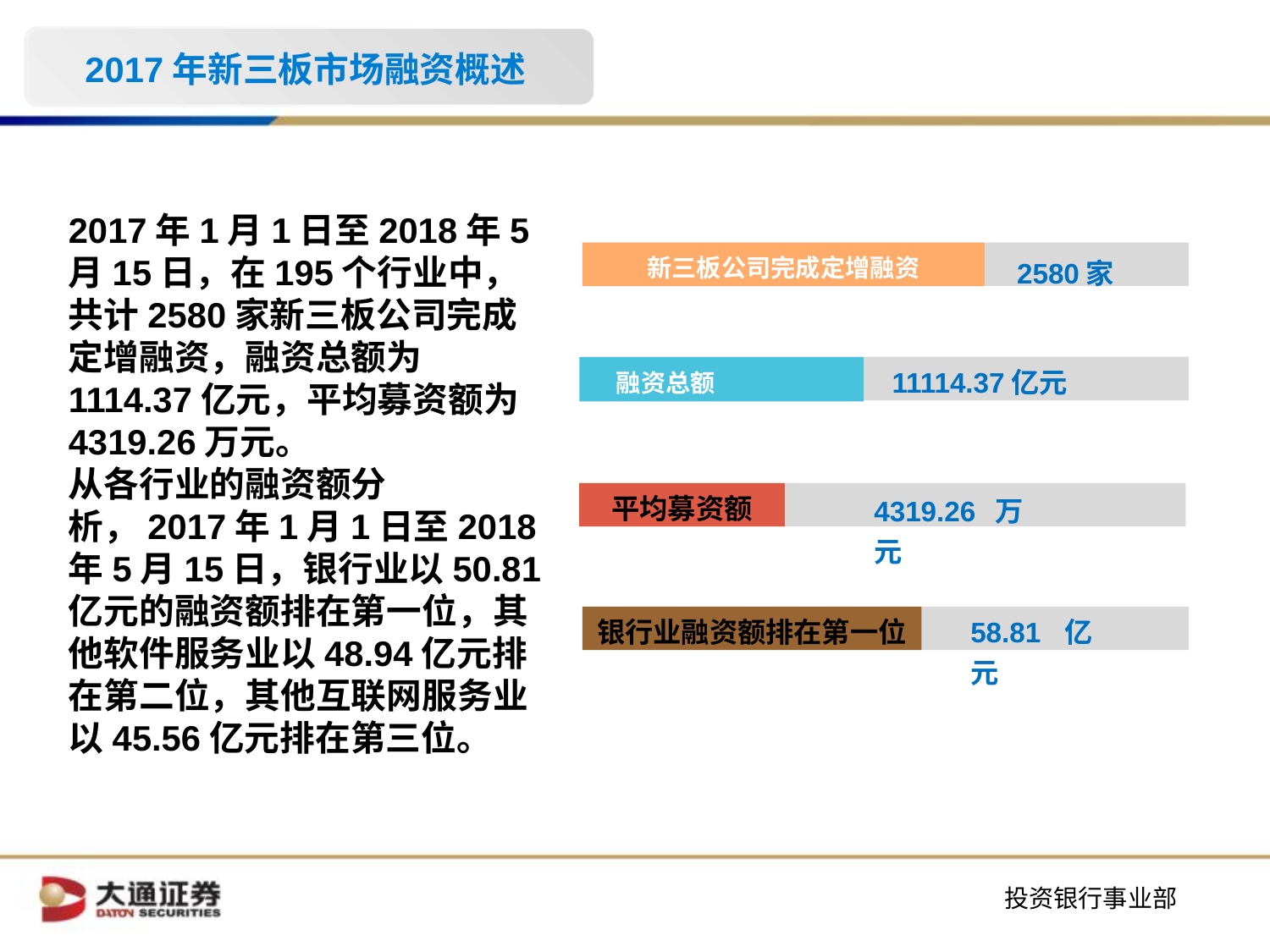

2017年新三板市场融资概述
2017年1月1日至2018年5月15日，在195个行业中，共计2580家新三板公司完成定增融资，融资总额为1114.37亿元，平均募资额为4319.26万元。
从各行业的融资额分析，2017年1月1日至2018年5月15日，银行业以50.81亿元的融资额排在第一位，其他软件服务业以48.94亿元排在第二位，其他互联网服务业以45.56亿元排在第三位。

新三板公司完成定增融资
2580家
11114.37亿元
    融资总额

4319.26万元

平均募资额
58.81亿元

银行业融资额排在第一位